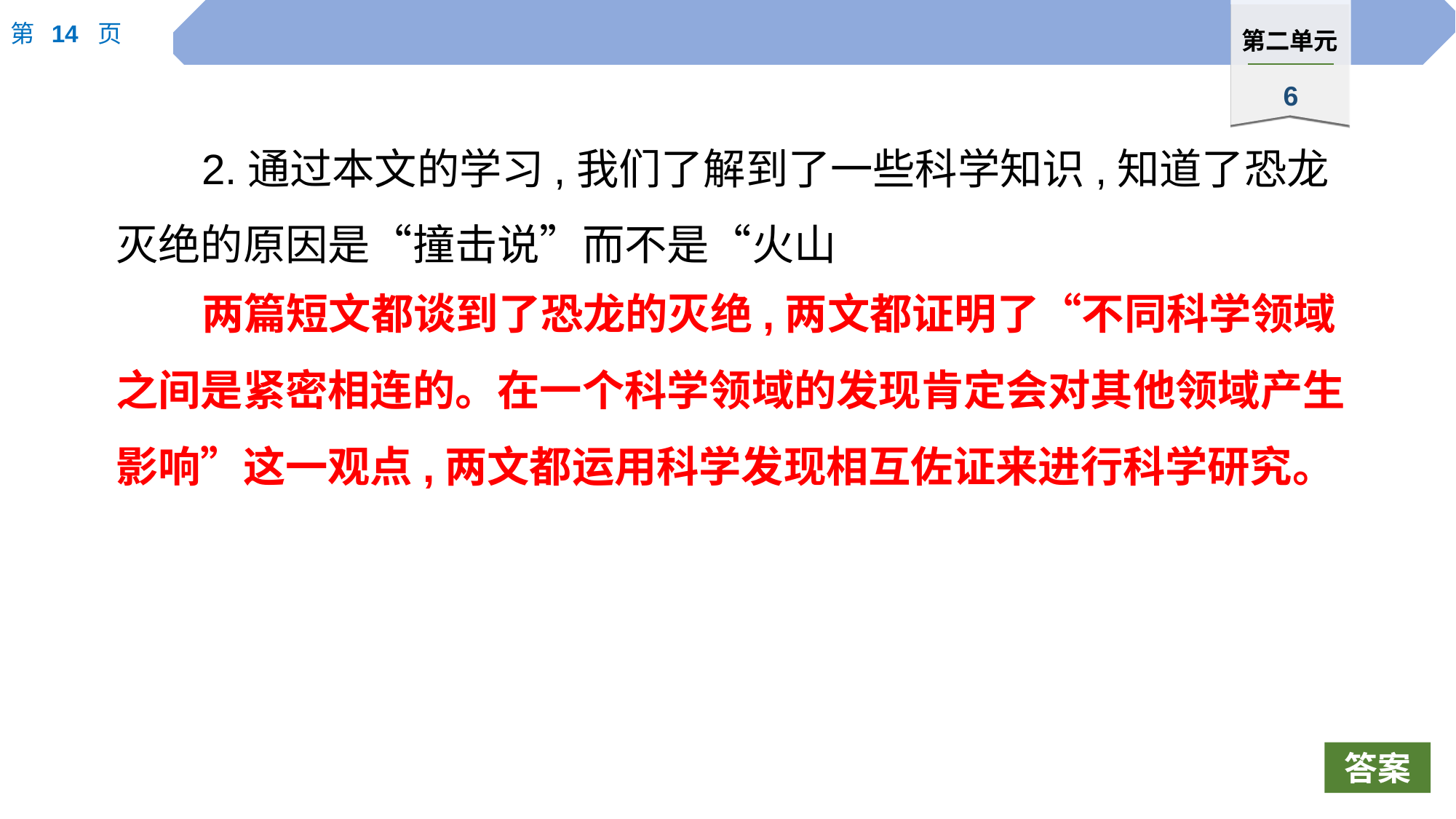

2.通过本文的学习,我们了解到了一些科学知识,知道了恐龙灭绝的原因是“撞击说”而不是“火山
两篇短文都谈到了恐龙的灭绝,两文都证明了“不同科学领域之间是紧密相连的。在一个科学领域的发现肯定会对其他领域产生影响”这一观点,两文都运用科学发现相互佐证来进行科学研究。
答案